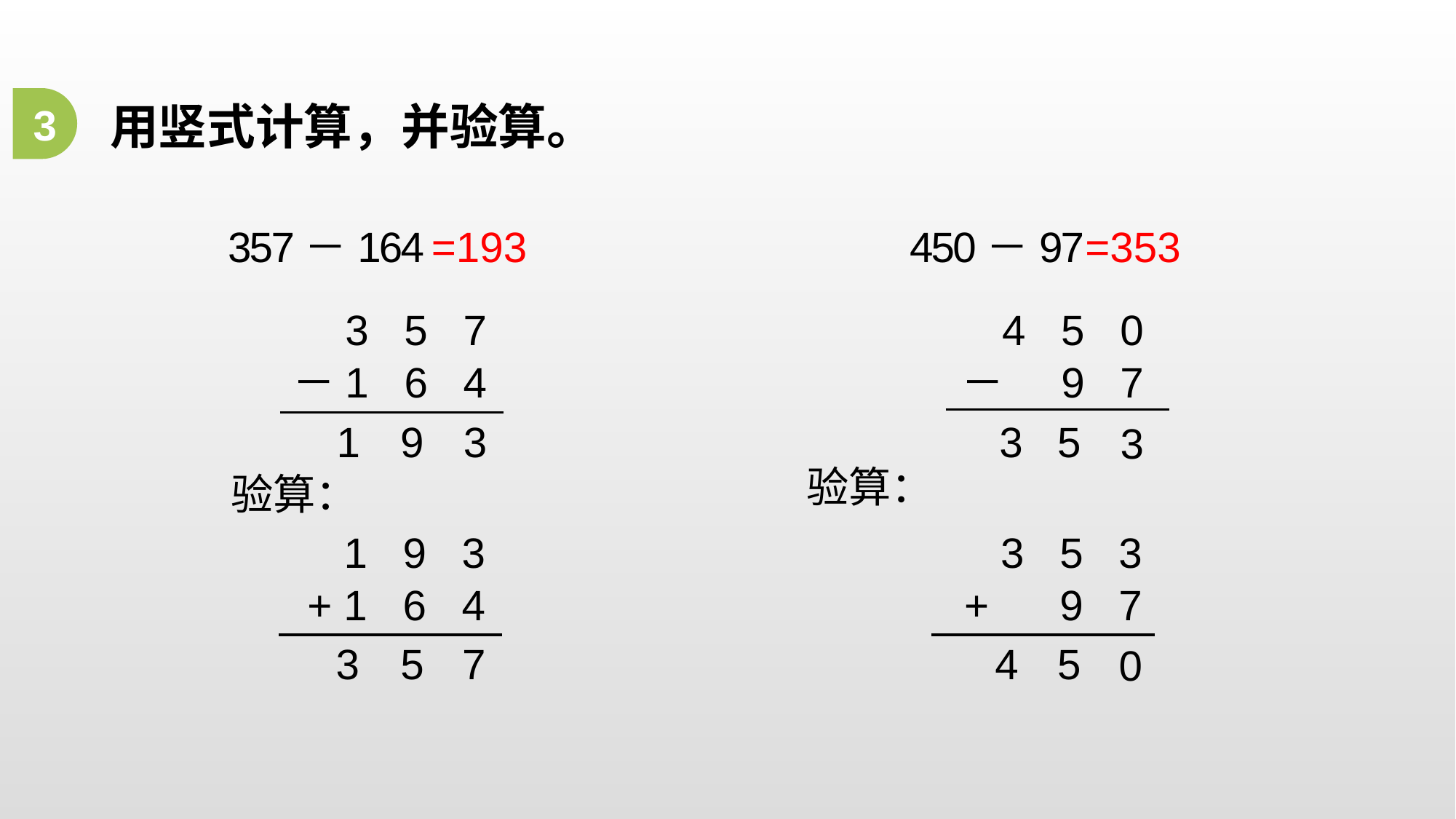

3
用竖式计算，并验算。
357－164
=193
450－97
=353
3   5   7
4   5   0
－1   6   4
－     9   7
1
9
3
3
5
3
验算：
验算：
1   9   3
3   5   3
+ 1   6   4
+      9   7
3
5
7
4
5
0